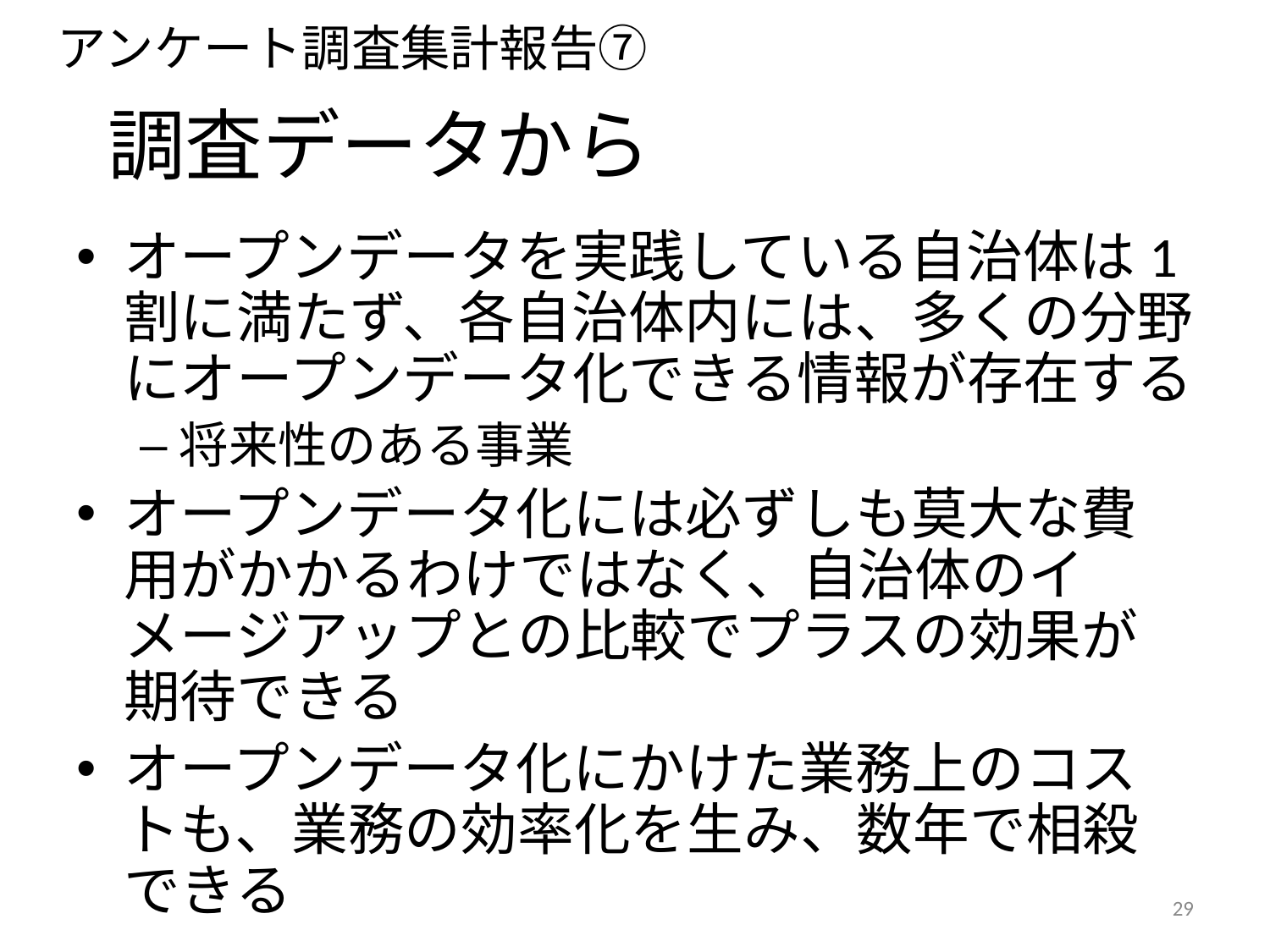

オープンデータを実践している自治体は1割に満たず、各自治体内には、多くの分野にオープンデータ化できる情報が存在する
将来性のある事業
オープンデータ化には必ずしも莫大な費用がかかるわけではなく、自治体のイメージアップとの比較でプラスの効果が期待できる
オープンデータ化にかけた業務上のコストも、業務の効率化を生み、数年で相殺できる
アンケート調査集計報告⑦
調査データから
29